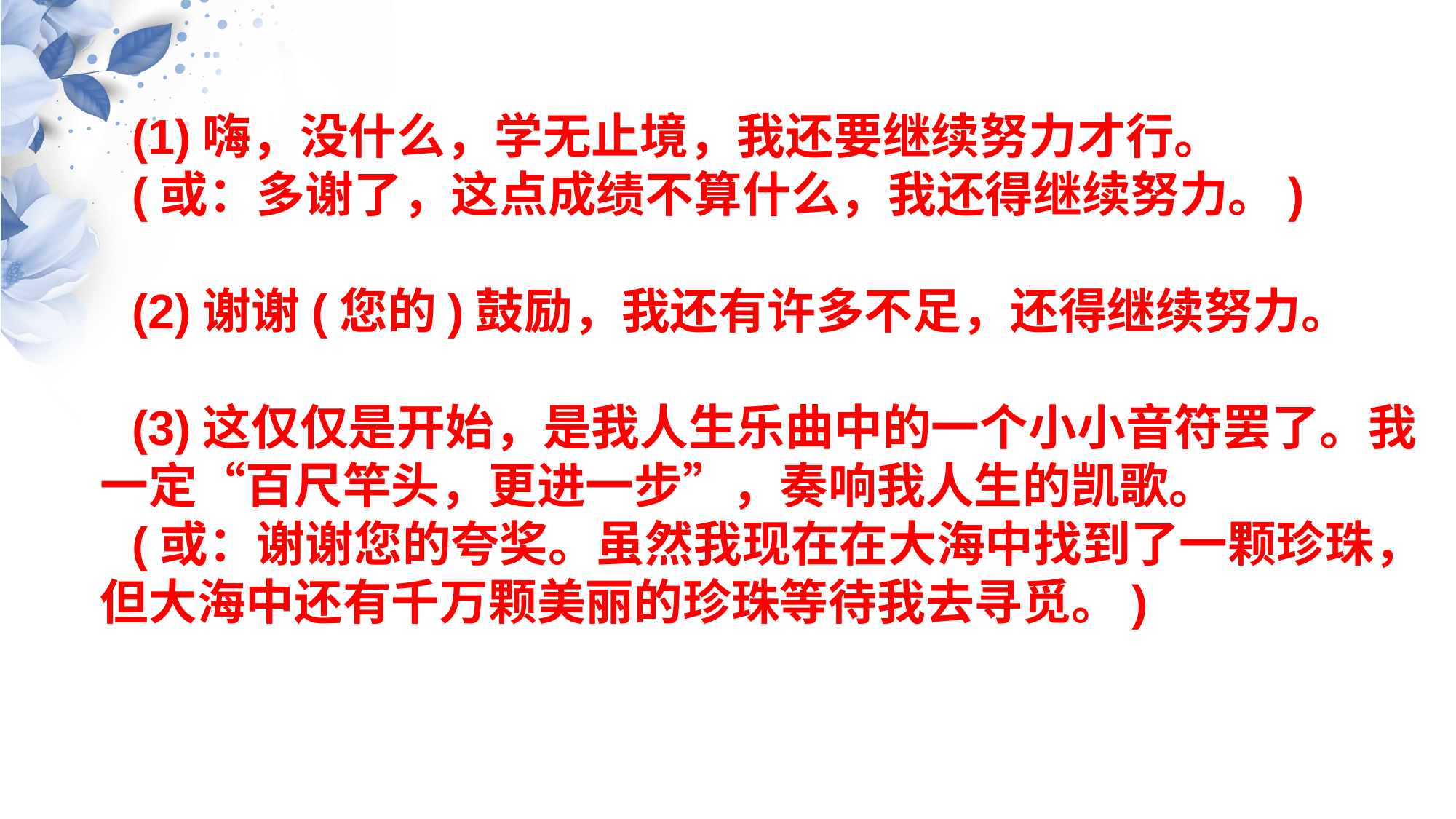

(1)嗨，没什么，学无止境，我还要继续努力才行。
(或：多谢了，这点成绩不算什么，我还得继续努力。)

(2)谢谢(您的)鼓励，我还有许多不足，还得继续努力。

(3)这仅仅是开始，是我人生乐曲中的一个小小音符罢了。我一定“百尺竿头，更进一步”，奏响我人生的凯歌。
(或：谢谢您的夸奖。虽然我现在在大海中找到了一颗珍珠，但大海中还有千万颗美丽的珍珠等待我去寻觅。)